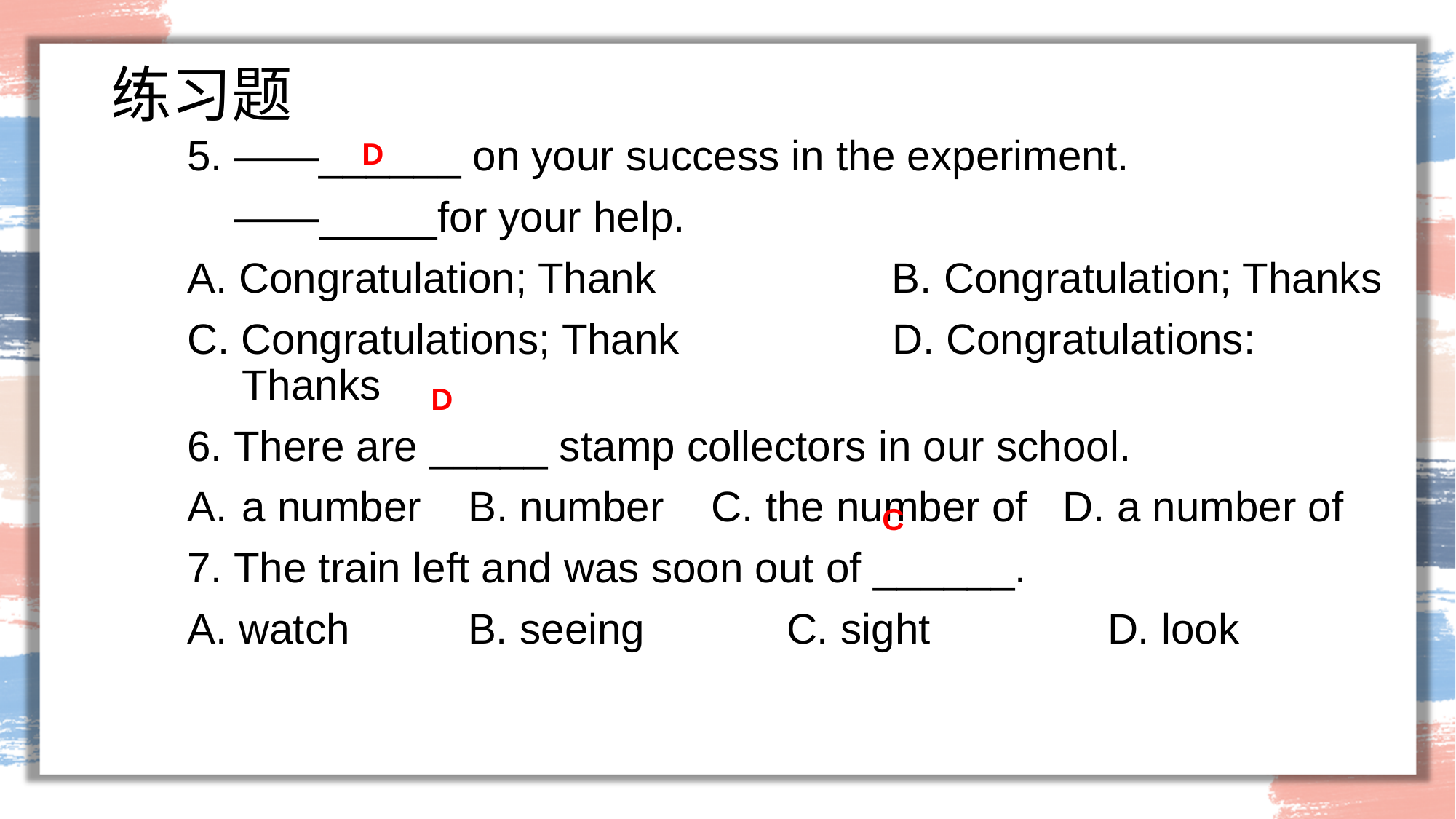

# 练习题
5. ——______ on your success in the experiment.
    ——_____for your help.
A. Congratulation; Thank                    B. Congratulation; Thanks
C. Congratulations; Thank                  D. Congratulations: Thanks
6. There are _____ stamp collectors in our school.
a number    B. number    C. the number of   D. a number of
7. The train left and was soon out of ______.
A. watch          B. seeing            C. sight               D. look
D
D
C